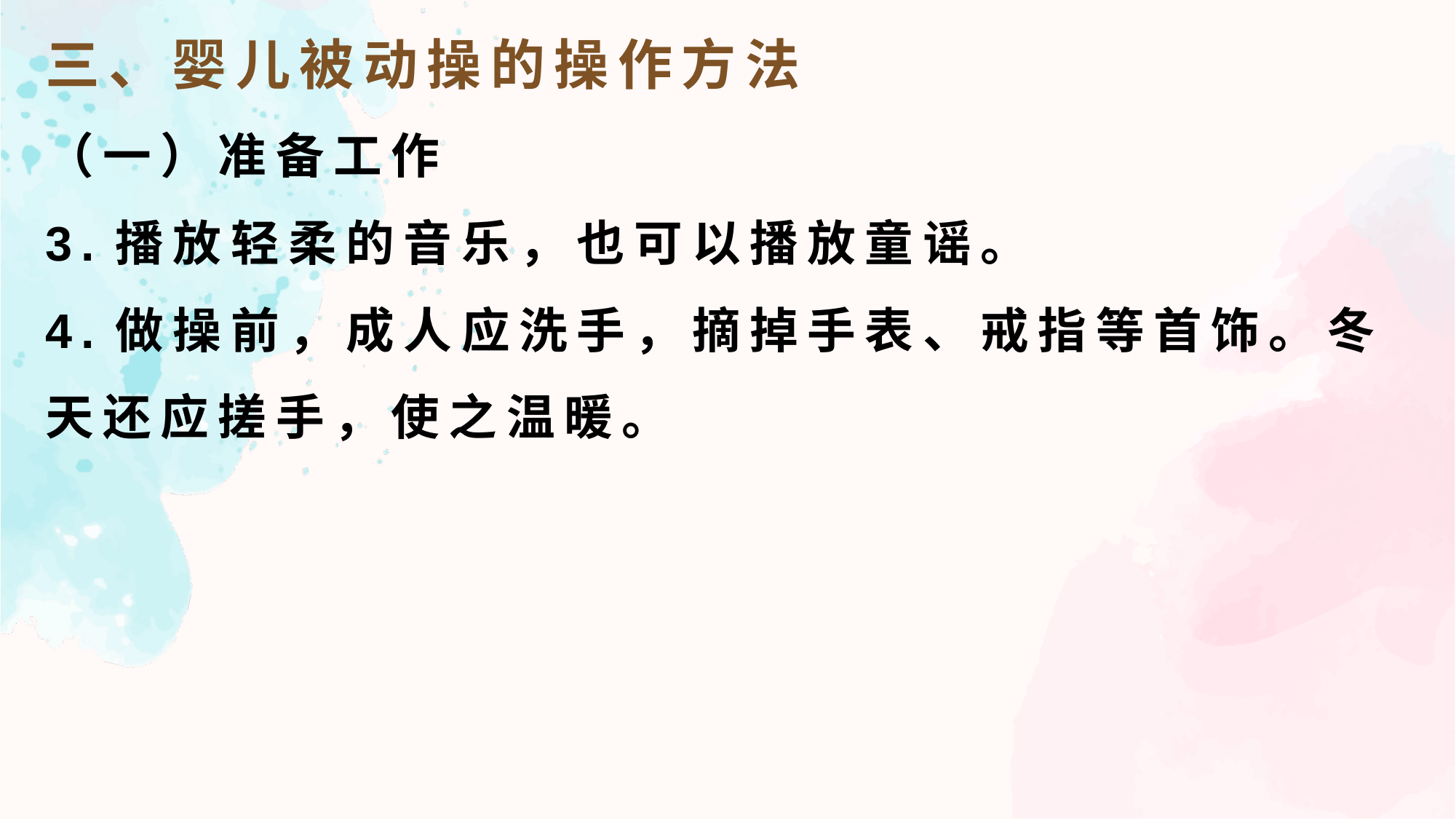

三、婴儿被动操的操作方法
（一）准备工作
3.播放轻柔的音乐，也可以播放童谣。
4.做操前，成人应洗手，摘掉手表、戒指等首饰。冬天还应搓手，使之温暖。